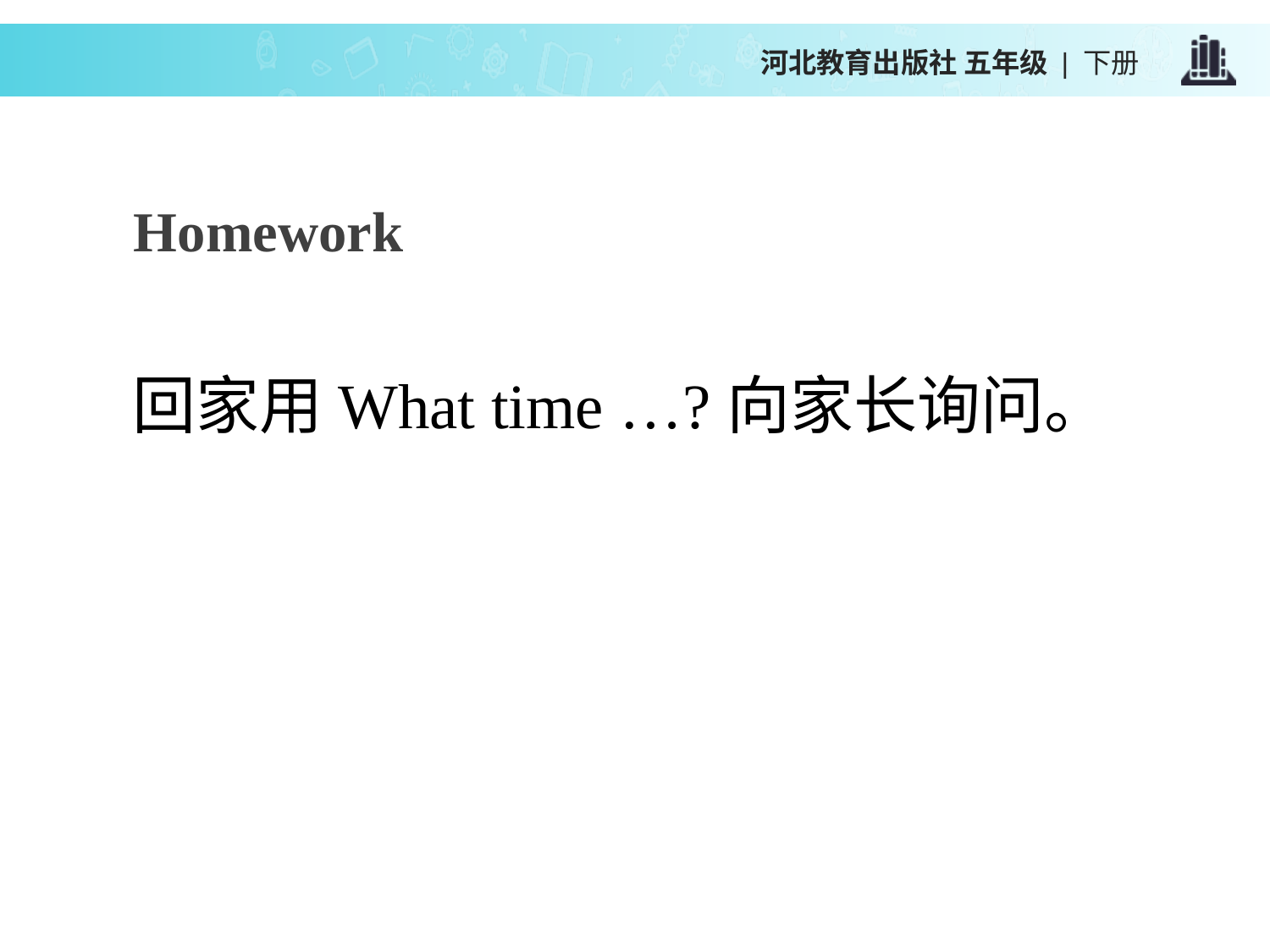

河北教育出版社 五年级 | 下册
Homework
回家用What time …?向家长询问。